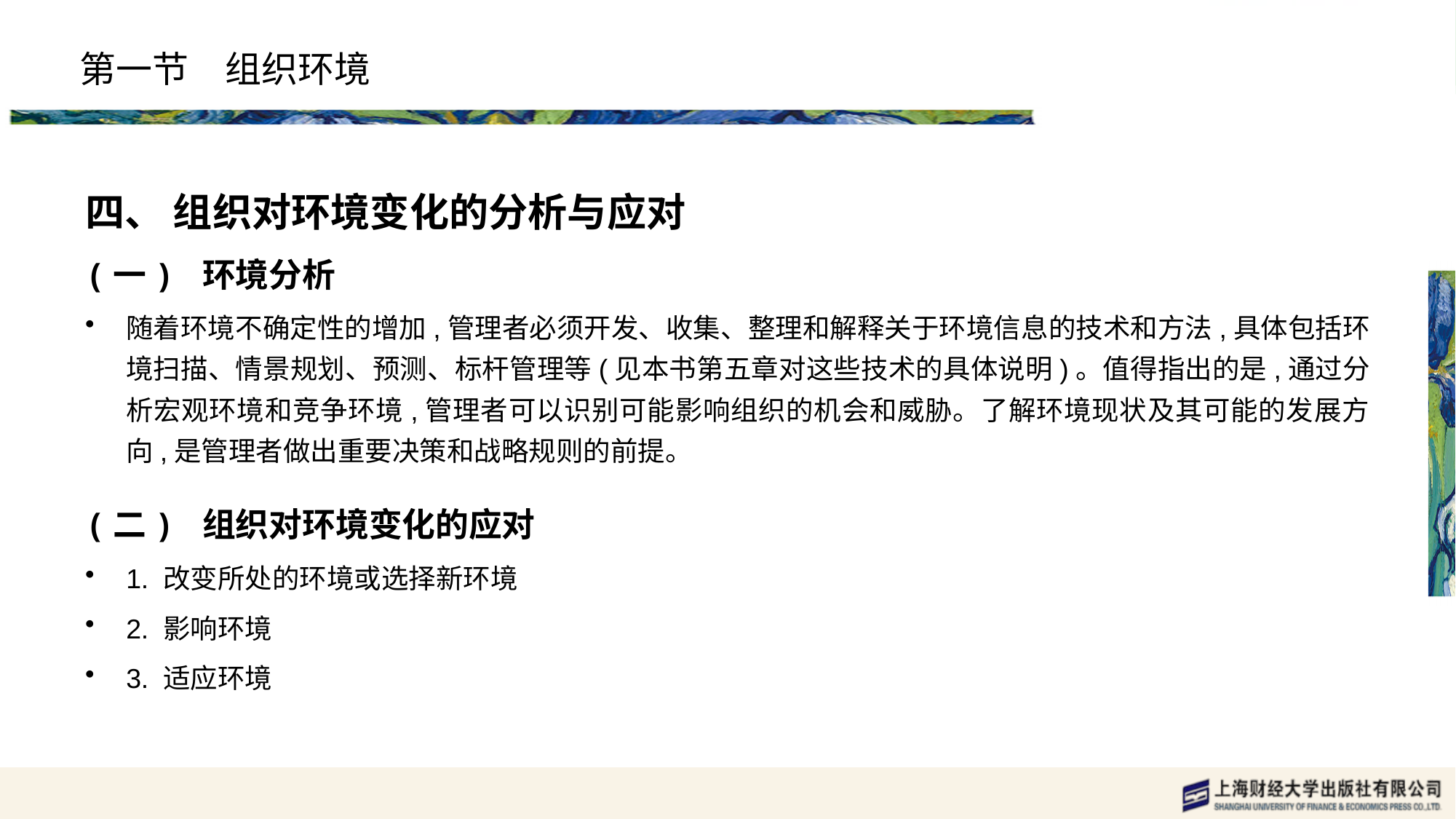

# 第一节　组织环境
四、 组织对环境变化的分析与应对
(一) 环境分析
随着环境不确定性的增加,管理者必须开发、收集、整理和解释关于环境信息的技术和方法,具体包括环境扫描、情景规划、预测、标杆管理等(见本书第五章对这些技术的具体说明)。值得指出的是,通过分析宏观环境和竞争环境,管理者可以识别可能影响组织的机会和威胁。了解环境现状及其可能的发展方向,是管理者做出重要决策和战略规则的前提。
(二) 组织对环境变化的应对
1. 改变所处的环境或选择新环境
2. 影响环境
3. 适应环境